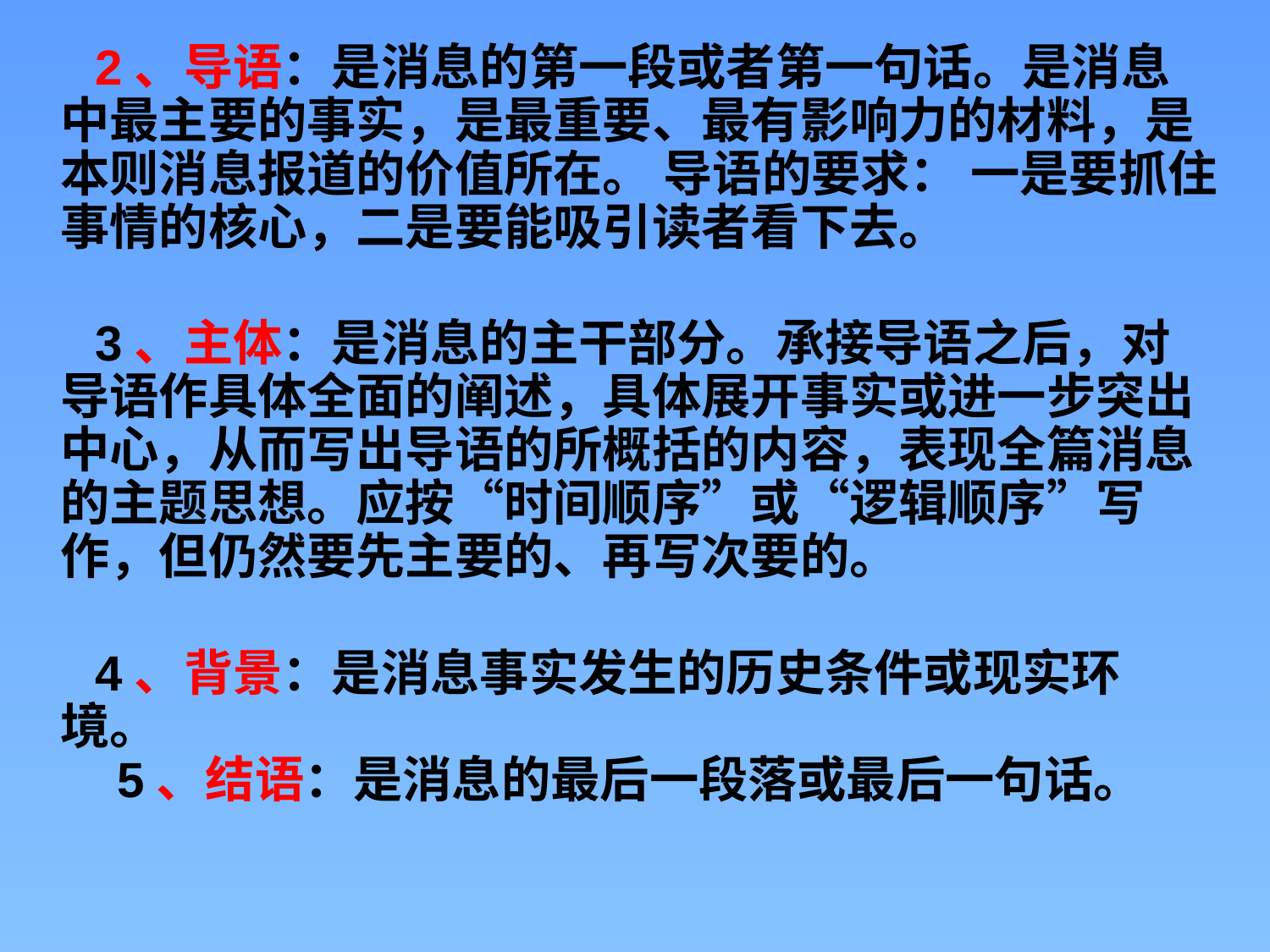

2、导语：是消息的第一段或者第一句话。是消息中最主要的事实，是最重要、最有影响力的材料，是本则消息报道的价值所在。 导语的要求： 一是要抓住事情的核心，二是要能吸引读者看下去。
      3、主体：是消息的主干部分。承接导语之后，对导语作具体全面的阐述，具体展开事实或进一步突出中心，从而写出导语的所概括的内容，表现全篇消息的主题思想。应按“时间顺序”或“逻辑顺序”写作，但仍然要先主要的、再写次要的。
      4、背景：是消息事实发生的历史条件或现实环境。 
    5、结语：是消息的最后一段落或最后一句话。